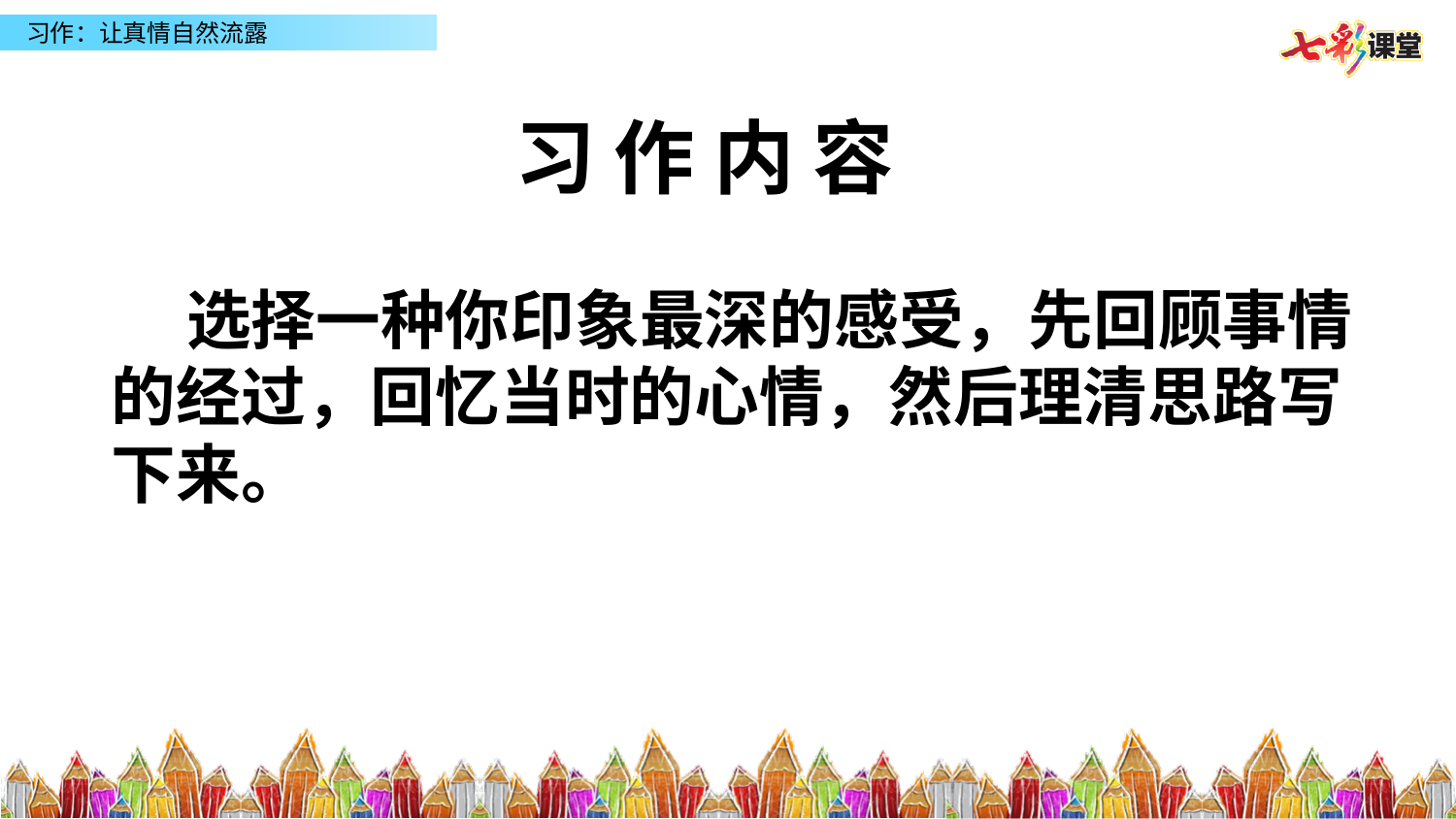

习 作 内 容
    选择一种你印象最深的感受，先回顾事情的经过，回忆当时的心情，然后理清思路写下来。